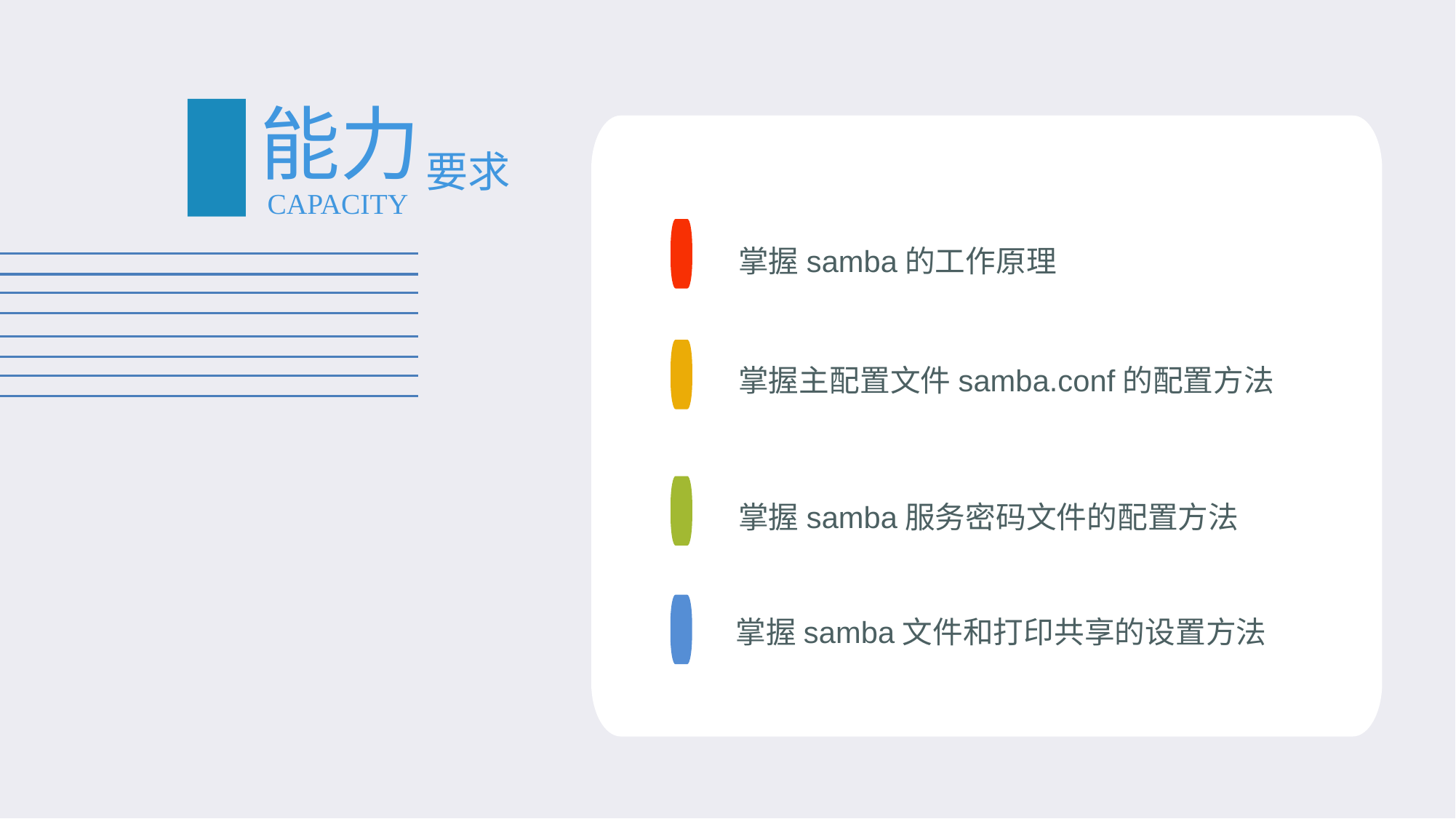

#
能力
要求

CAPACITY

掌握samba的工作原理

掌握主配置文件samba.conf的配置方法

掌握samba服务密码文件的配置方法

掌握samba文件和打印共享的设置方法